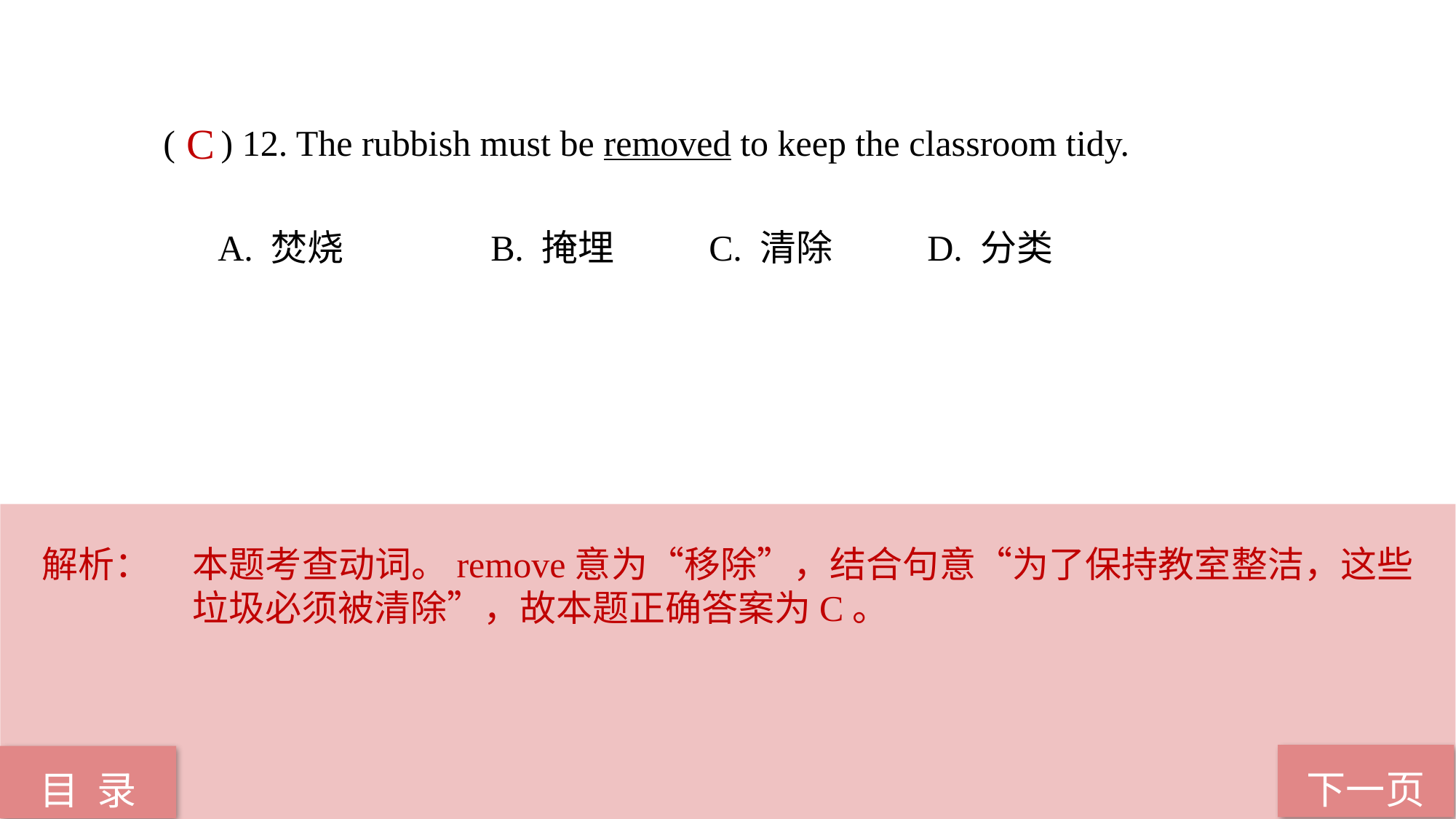

(     ) 12. The rubbish must be removed to keep the classroom tidy.

A. 焚烧 		B. 掩埋 	C. 清除 	D. 分类
C
解析：	本题考查动词。remove意为“移除”，结合句意“为了保持教室整洁，这些垃圾必须被清除”，故本题正确答案为C。